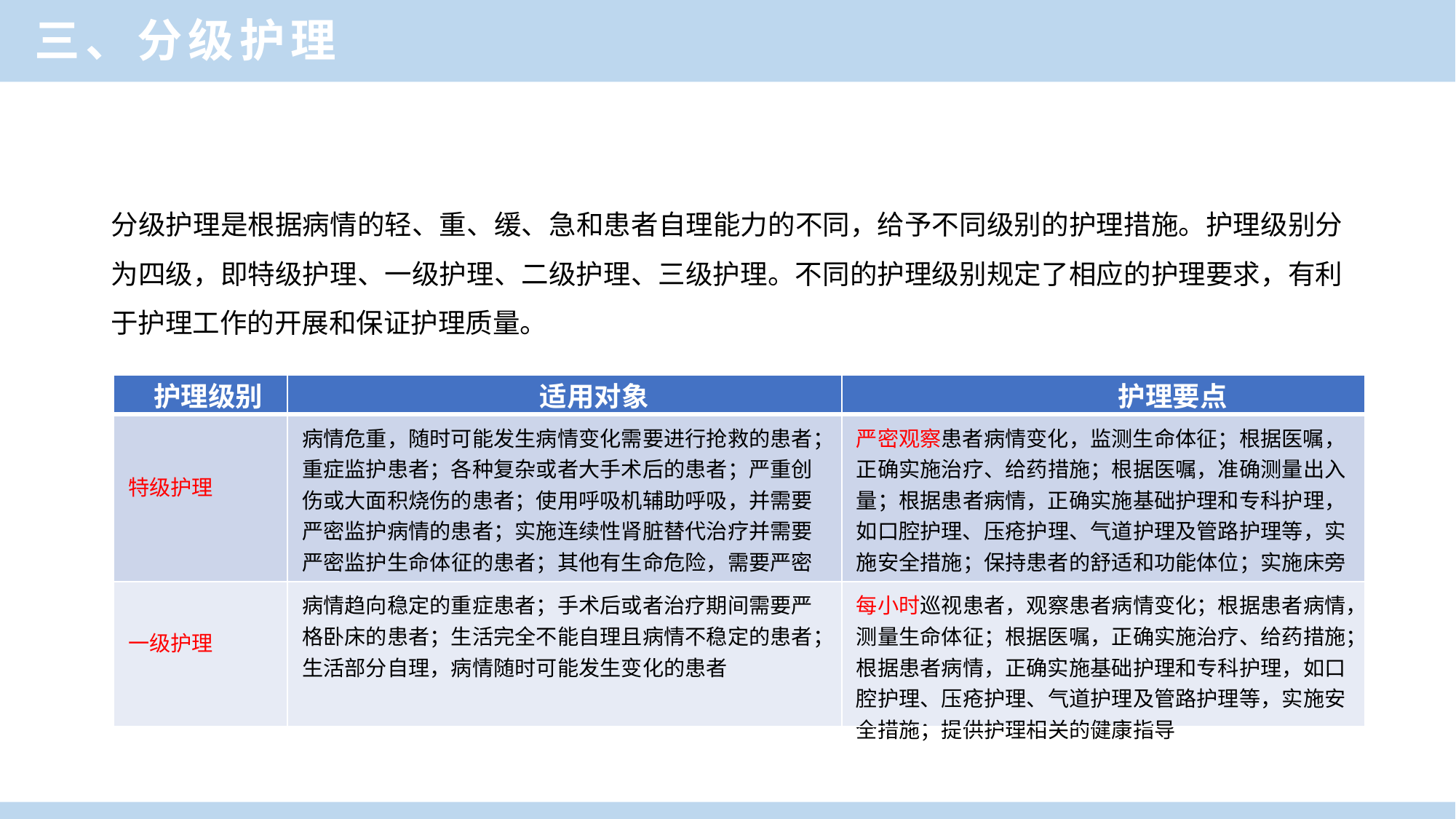

三、分级护理
分级护理是根据病情的轻、重、缓、急和患者自理能力的不同，给予不同级别的护理措施。护理级别分为四级，即特级护理、一级护理、二级护理、三级护理。不同的护理级别规定了相应的护理要求，有利于护理工作的开展和保证护理质量。
| 护理级别 | 适用对象 | 护理要点 |
| --- | --- | --- |
| 特级护理 | 病情危重，随时可能发生病情变化需要进行抢救的患者；重症监护患者；各种复杂或者大手术后的患者；严重创伤或大面积烧伤的患者；使用呼吸机辅助呼吸，并需要严密监护病情的患者；实施连续性肾脏替代治疗并需要严密监护生命体征的患者；其他有生命危险，需要严密监护生命体征的患者 | 严密观察患者病情变化，监测生命体征；根据医嘱，正确实施治疗、给药措施；根据医嘱，准确测量出入量；根据患者病情，正确实施基础护理和专科护理，如口腔护理、压疮护理、气道护理及管路护理等，实施安全措施；保持患者的舒适和功能体位；实施床旁交接班 |
| 一级护理 | 病情趋向稳定的重症患者；手术后或者治疗期间需要严格卧床的患者；生活完全不能自理且病情不稳定的患者；生活部分自理，病情随时可能发生变化的患者 | 每小时巡视患者，观察患者病情变化；根据患者病情，测量生命体征；根据医嘱，正确实施治疗、给药措施；根据患者病情，正确实施基础护理和专科护理，如口腔护理、压疮护理、气道护理及管路护理等，实施安全措施；提供护理相关的健康指导 |